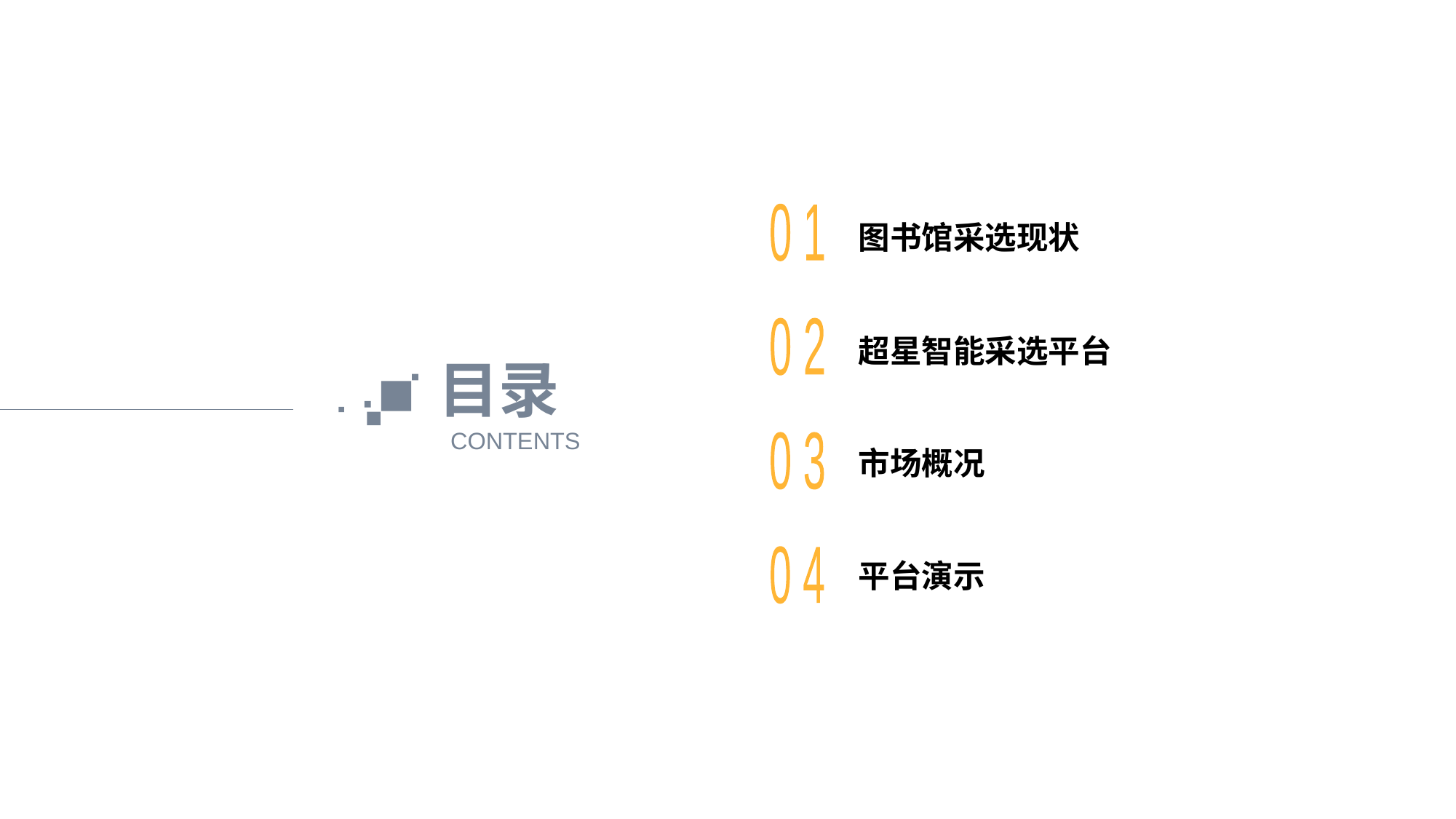

0 1
图书馆采选现状
0 2
超星智能采选平台

目录

CONTENTS
0 3
市场概况
0 4
平台演示